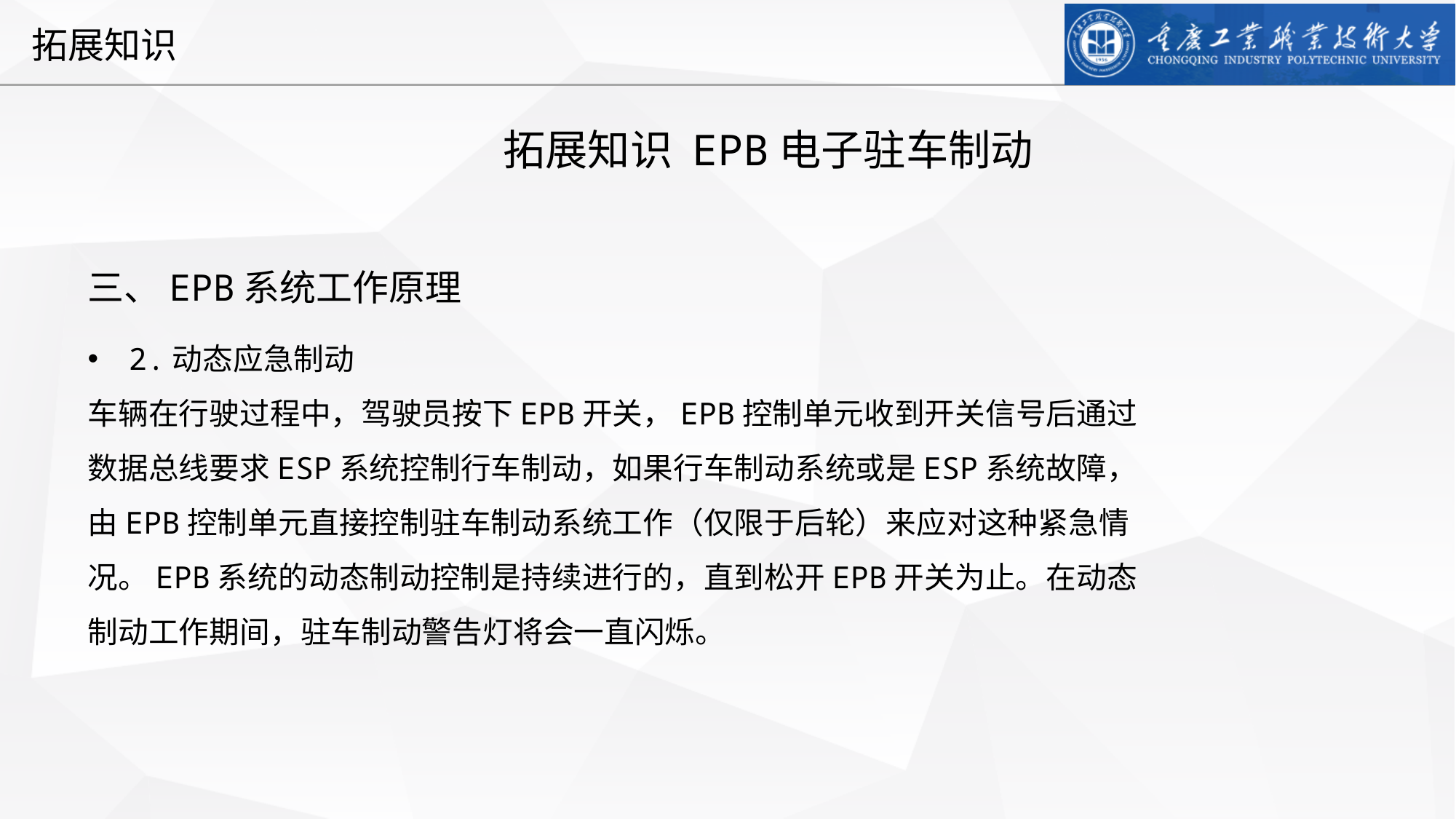

拓展知识 EPB电子驻车制动
三、EPB系统工作原理
2.动态应急制动
车辆在行驶过程中，驾驶员按下EPB开关，EPB控制单元收到开关信号后通过数据总线要求ESP系统控制行车制动，如果行车制动系统或是ESP系统故障，由EPB控制单元直接控制驻车制动系统工作（仅限于后轮）来应对这种紧急情况。EPB系统的动态制动控制是持续进行的，直到松开EPB开关为止。在动态制动工作期间，驻车制动警告灯将会一直闪烁。